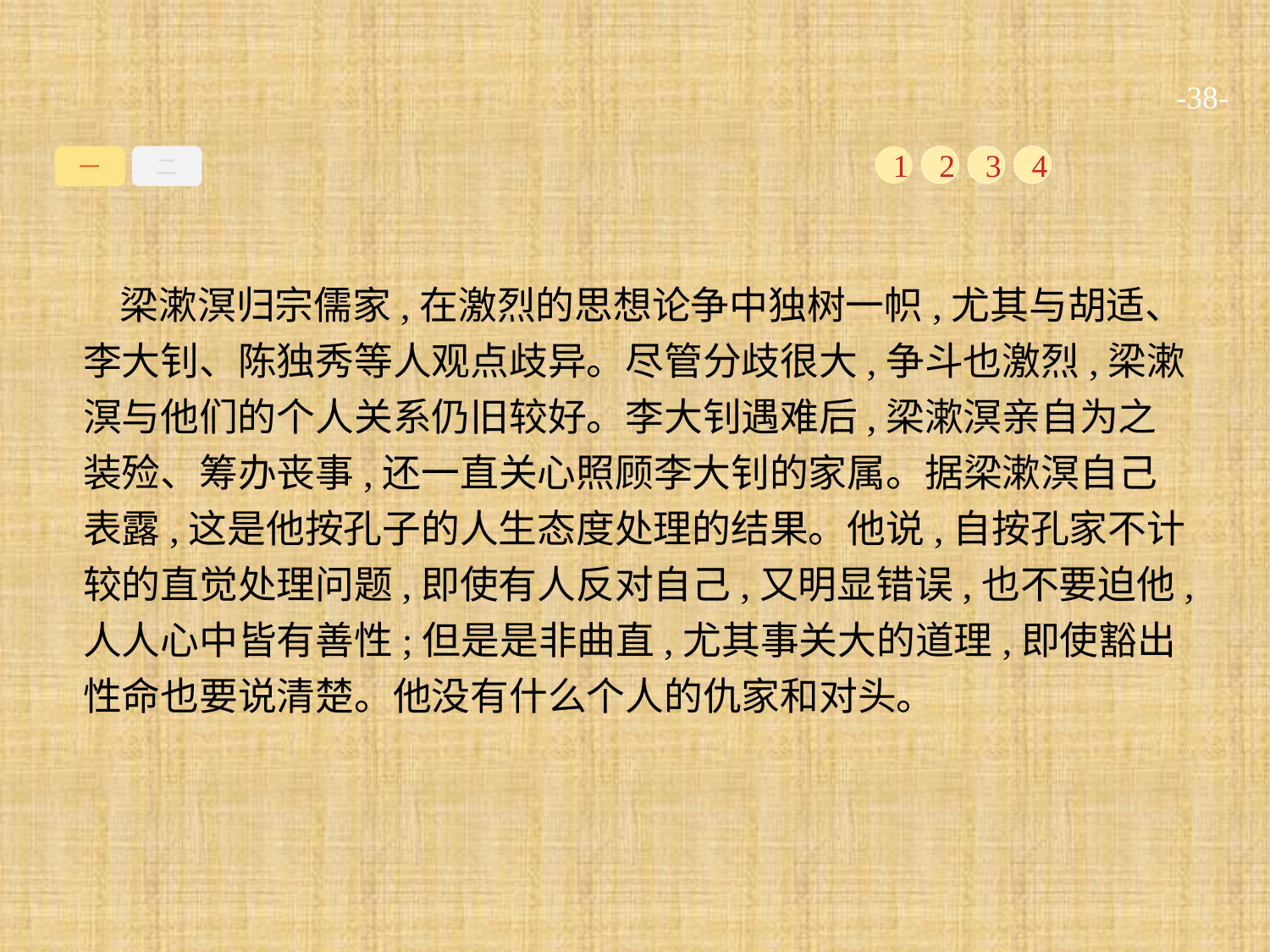

-38-
一
二
1
2
3
4
梁漱溟归宗儒家,在激烈的思想论争中独树一帜,尤其与胡适、李大钊、陈独秀等人观点歧异。尽管分歧很大,争斗也激烈,梁漱溟与他们的个人关系仍旧较好。李大钊遇难后,梁漱溟亲自为之装殓、筹办丧事,还一直关心照顾李大钊的家属。据梁漱溟自己表露,这是他按孔子的人生态度处理的结果。他说,自按孔家不计较的直觉处理问题,即使有人反对自己,又明显错误,也不要迫他,人人心中皆有善性;但是是非曲直,尤其事关大的道理,即使豁出性命也要说清楚。他没有什么个人的仇家和对头。